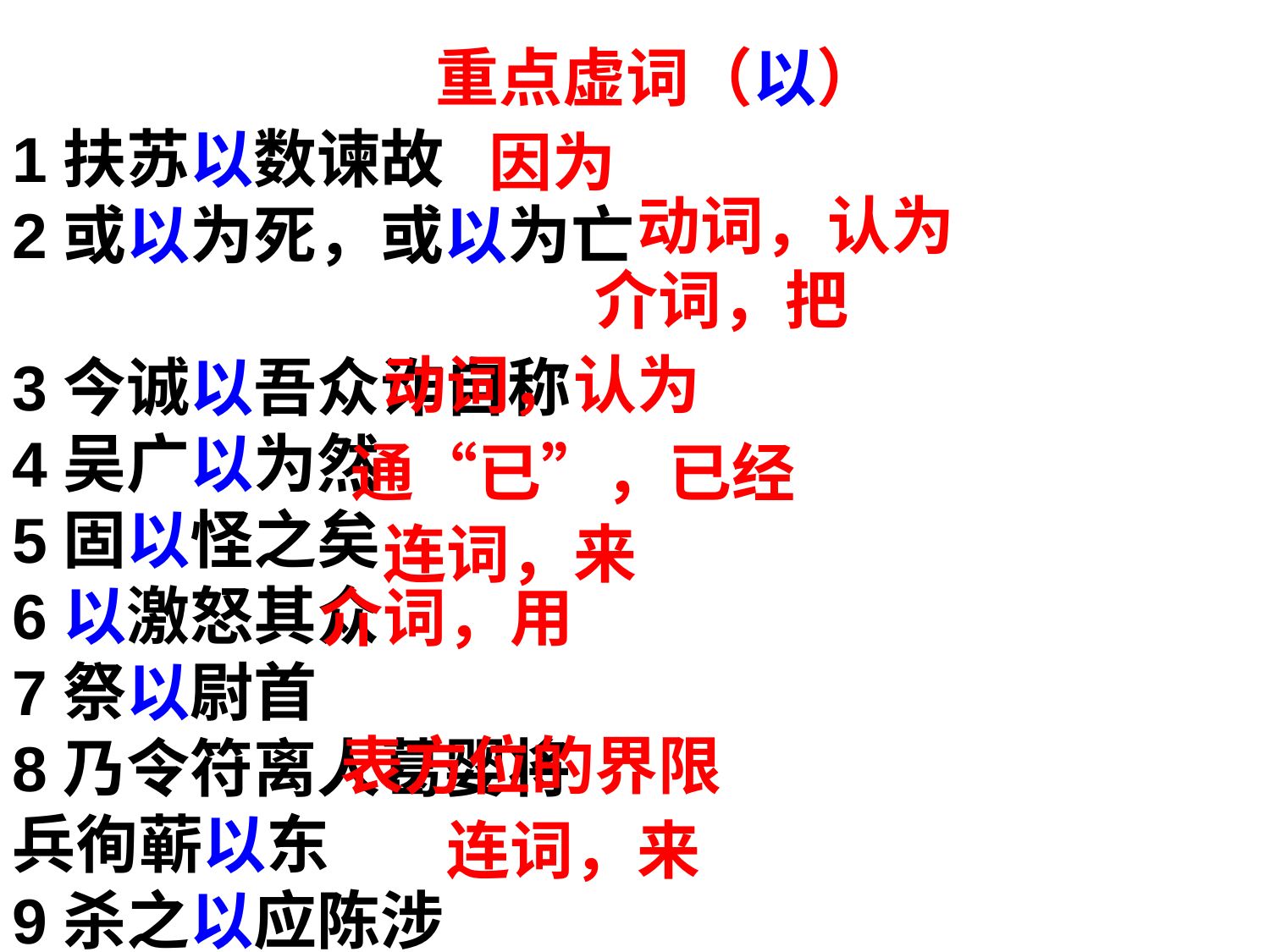

重点虚词（以）
1扶苏以数谏故
2或以为死，或以为亡
3今诚以吾众诈自称
4吴广以为然
5固以怪之矣
6以激怒其众
7祭以尉首
8乃令符离人葛婴将
兵徇蕲以东
9杀之以应陈涉
因为
动词，认为
介词，把

动词，认为
通“已”，已经

连词，来
介词，用
表方位的界限

连词，来